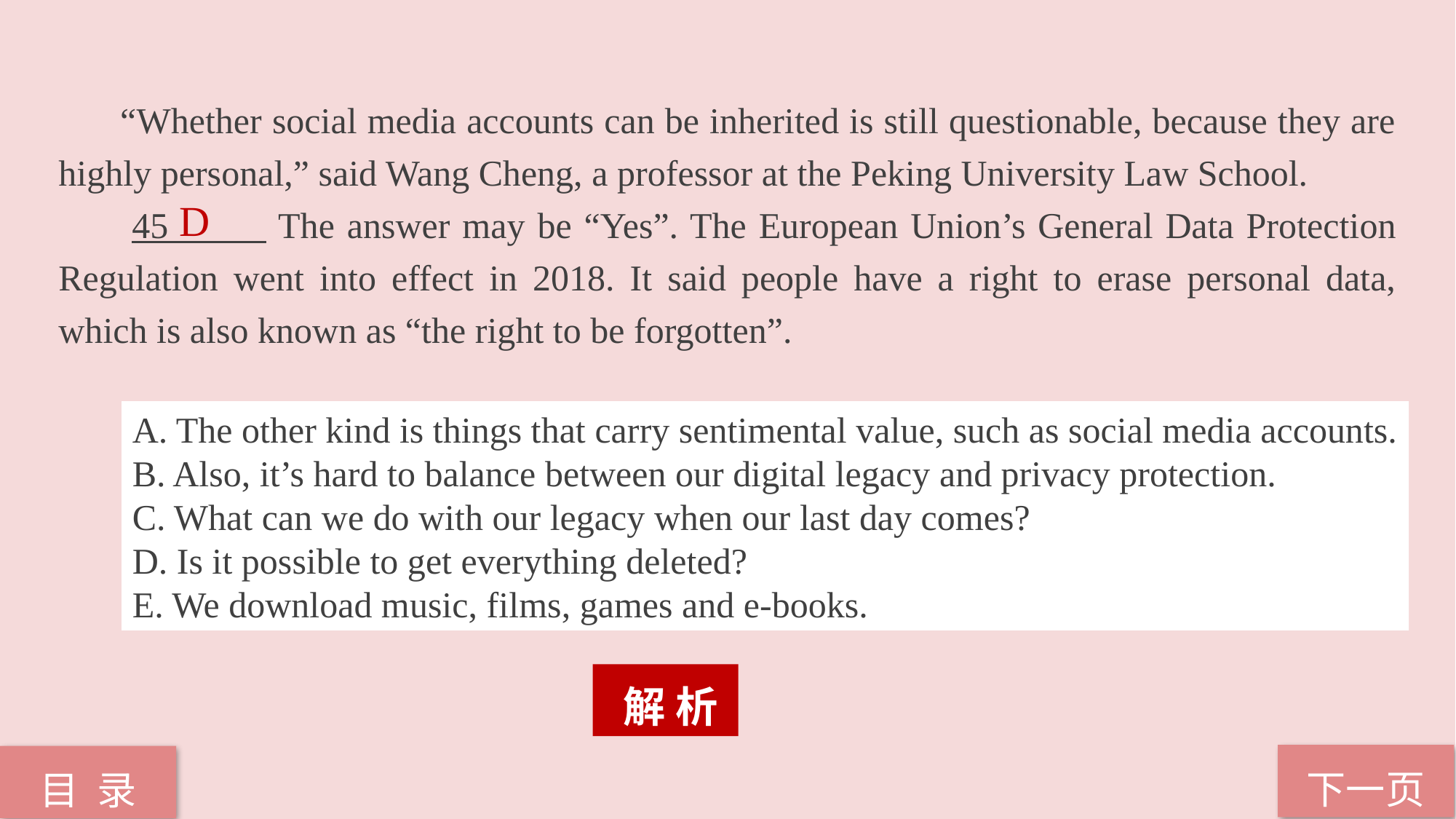

“Whether social media accounts can be inherited is still questionable, because they are highly personal,” said Wang Cheng, a professor at the Peking University Law School.
      45         The answer may be “Yes”. The European Union’s General Data Protection Regulation went into effect in 2018. It said people have a right to erase personal data, which is also known as “the right to be forgotten”.
D
A. The other kind is things that carry sentimental value, such as social media accounts.
B. Also, it’s hard to balance between our digital legacy and privacy protection.
C. What can we do with our legacy when our last day comes?
D. Is it possible to get everything deleted?
E. We download music, films, games and e-books.
 解 析